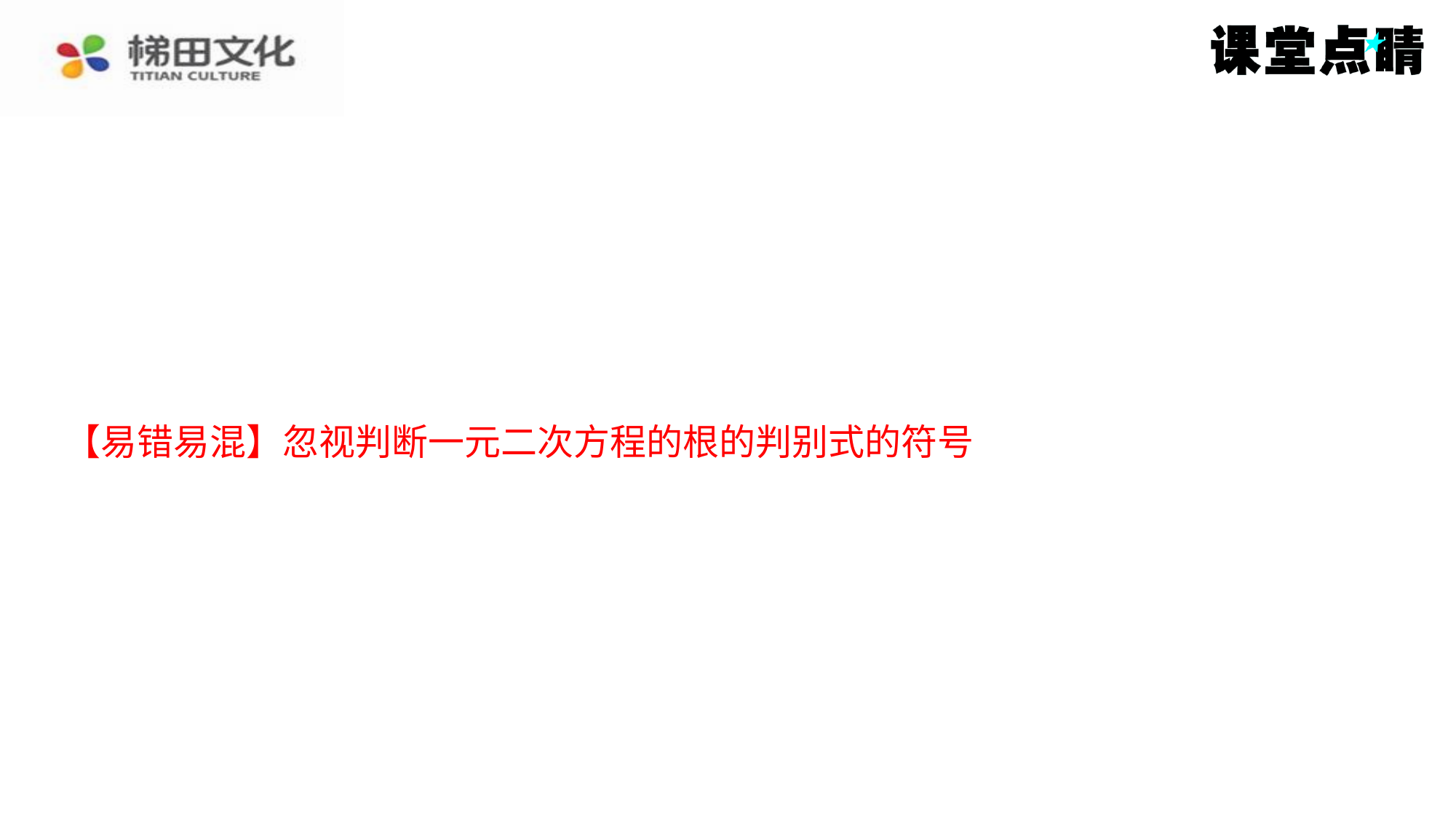

【易错易混】忽视判断一元二次方程的根的判别式的符号
【易错易混】忽视判断一元二次方程的根的判别式的符号